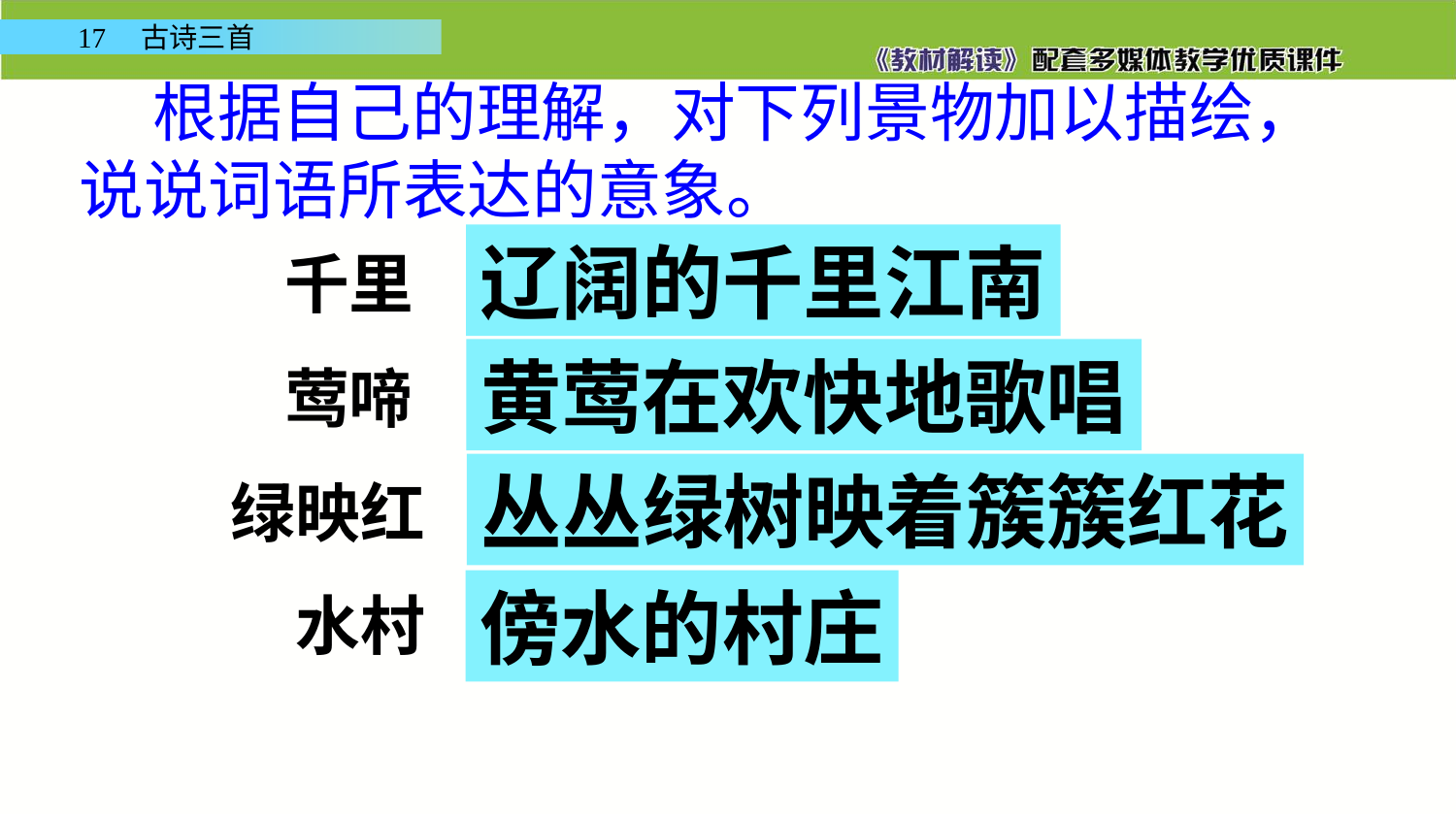

根据自己的理解，对下列景物加以描绘，说说词语所表达的意象。
辽阔的千里江南
千里
黄莺在欢快地歌唱
莺啼
丛丛绿树映着簇簇红花
绿映红
傍水的村庄
水村